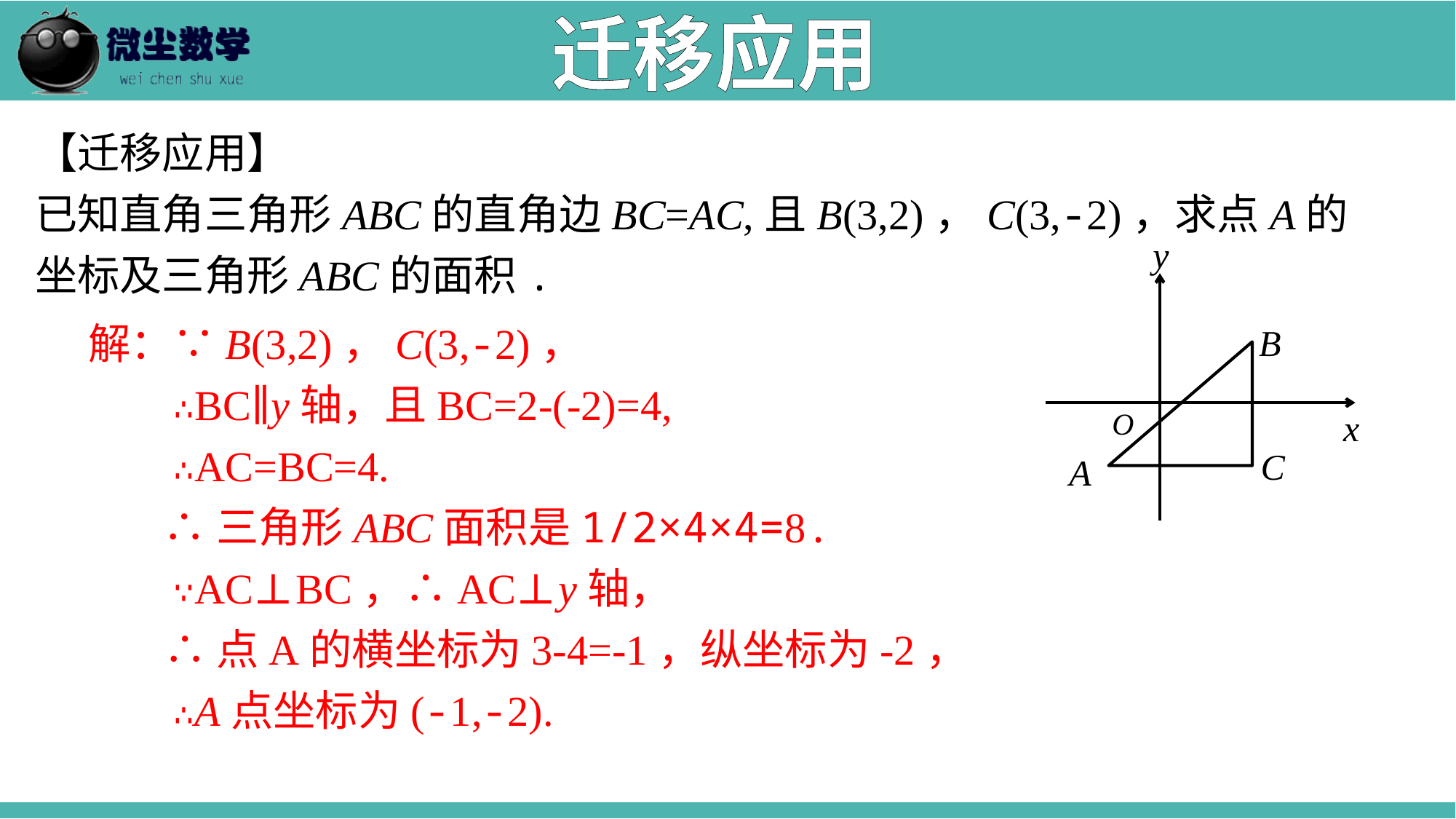

迁移应用
【迁移应用】
已知直角三角形ABC的直角边BC=AC,且B(3,2)，C(3,-2)，求点A的坐标及三角形ABC的面积.
y
B

x
O
C
A
解：∵B(3,2)，C(3,-2)，
        ∴BC∥y轴，且BC=2-(-2)=4,
        ∴AC=BC=4.
        ∴三角形ABC面积是1/2×4×4=8.
        ∵AC⊥BC，∴AC⊥y轴，
        ∴点A的横坐标为3-4=-1，纵坐标为-2，
        ∴A点坐标为(-1,-2).